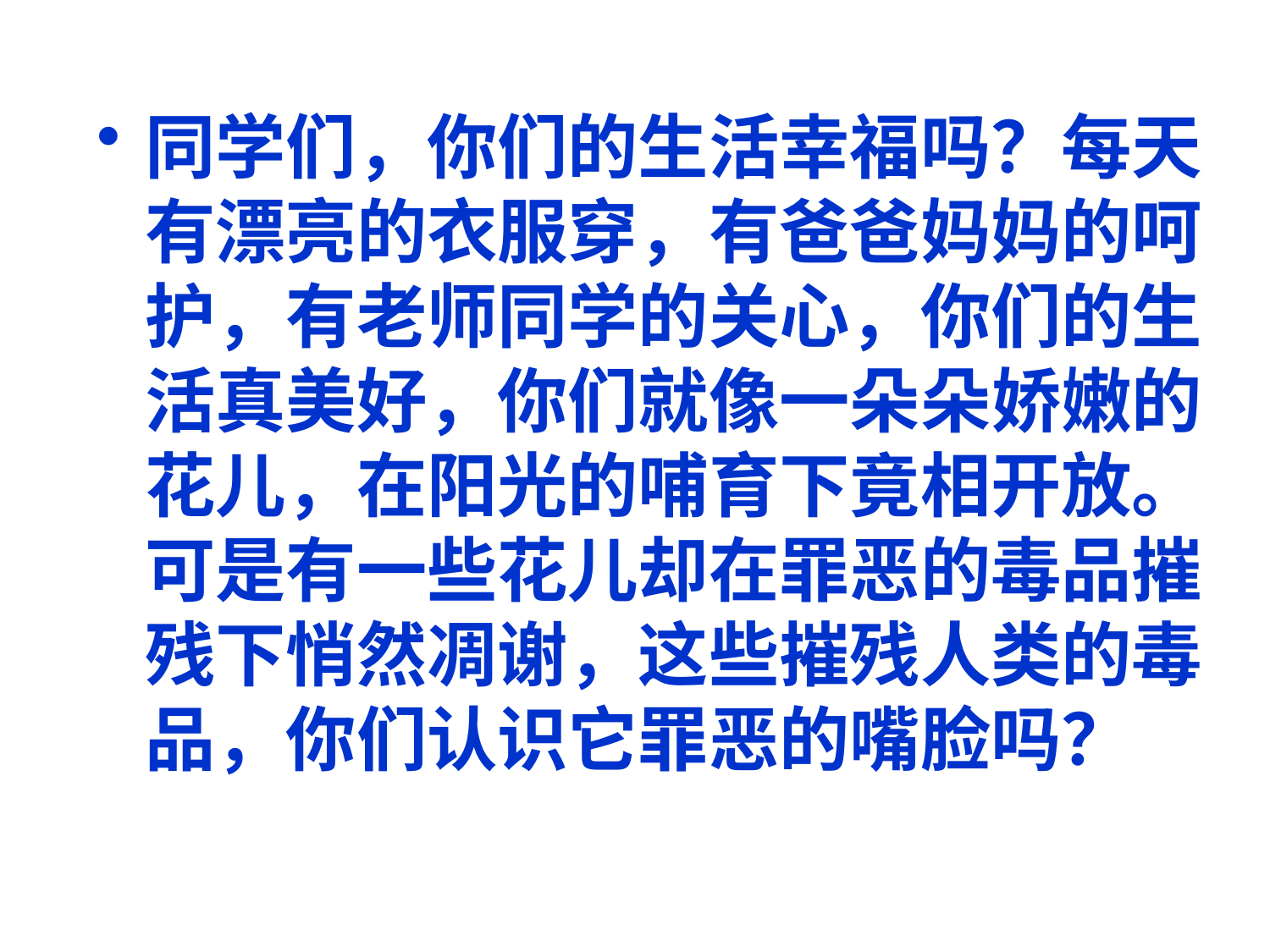

同学们，你们的生活幸福吗？每天有漂亮的衣服穿，有爸爸妈妈的呵护，有老师同学的关心，你们的生活真美好，你们就像一朵朵娇嫩的花儿，在阳光的哺育下竟相开放。可是有一些花儿却在罪恶的毒品摧残下悄然凋谢，这些摧残人类的毒品，你们认识它罪恶的嘴脸吗？